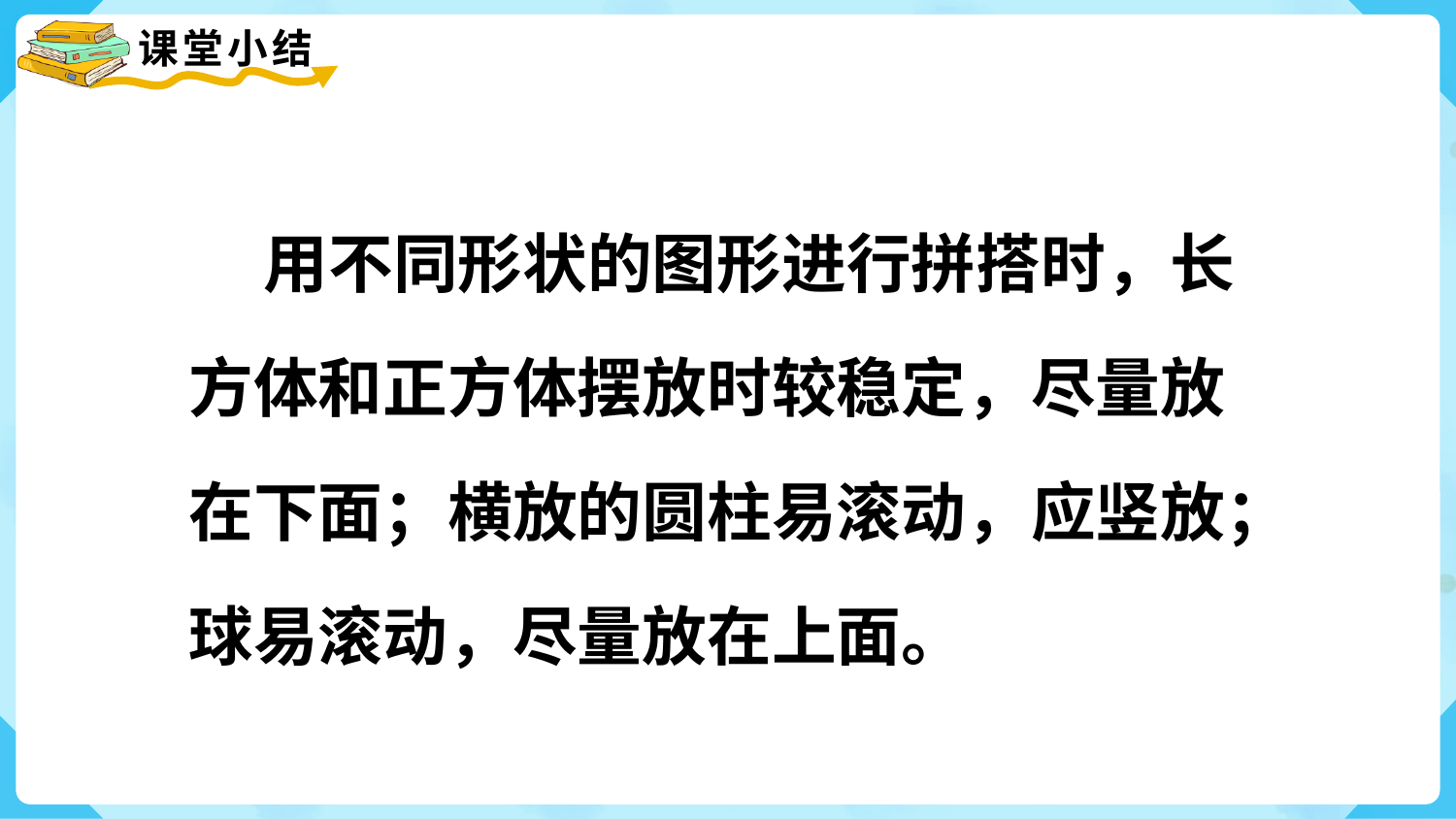

用不同形状的图形进行拼搭时，长方体和正方体摆放时较稳定，尽量放在下面；横放的圆柱易滚动，应竖放；球易滚动，尽量放在上面。